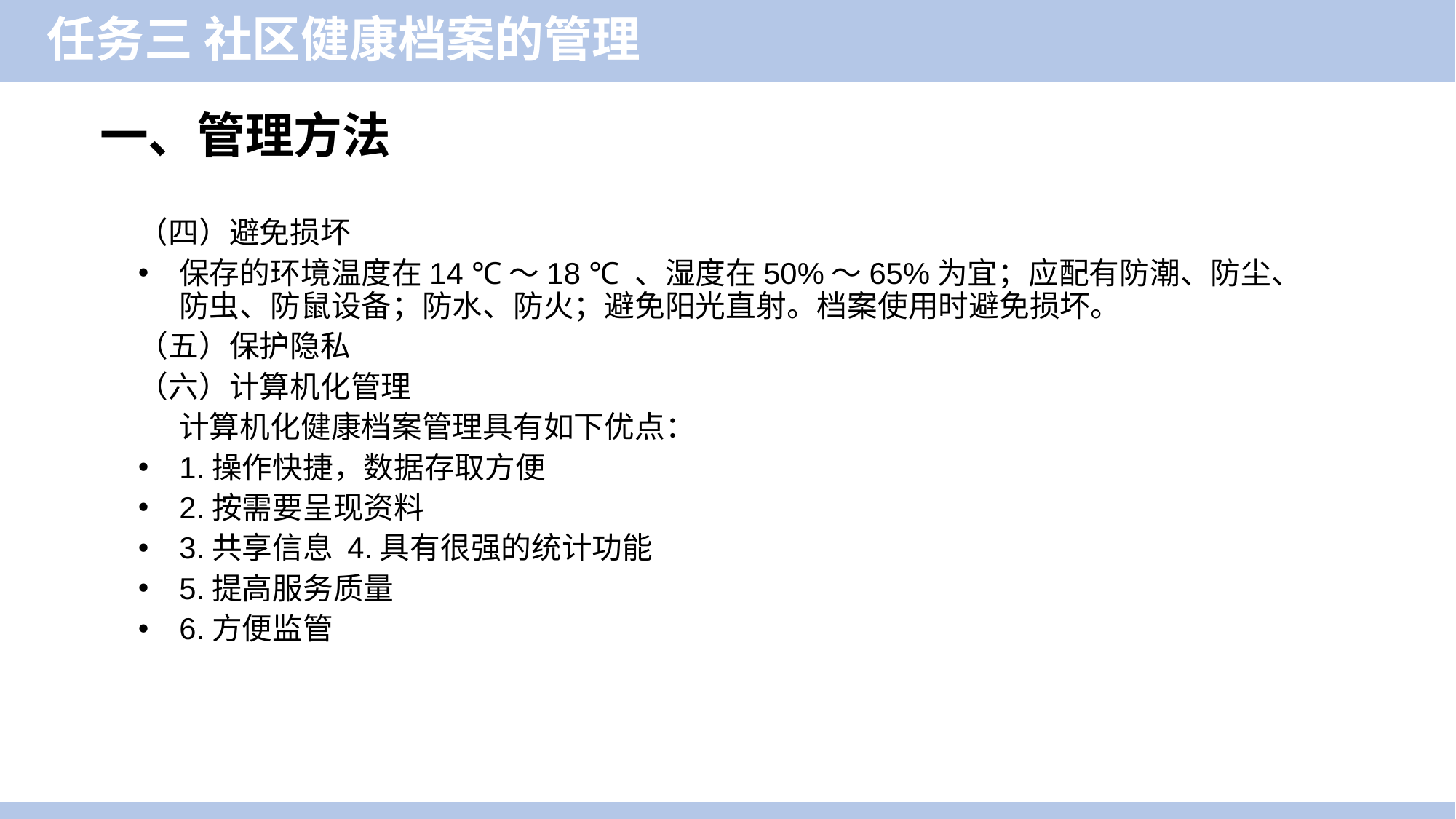

任务三 社区健康档案的管理
一、管理方法
（四）避免损坏
保存的环境温度在14 ℃～18 ℃ 、湿度在50%～65%为宜；应配有防潮、防尘、防虫、防鼠设备；防水、防火；避免阳光直射。档案使用时避免损坏。
（五）保护隐私
（六）计算机化管理
     计算机化健康档案管理具有如下优点：
1.操作快捷，数据存取方便
2.按需要呈现资料
3.共享信息 4.具有很强的统计功能
5.提高服务质量
6.方便监管